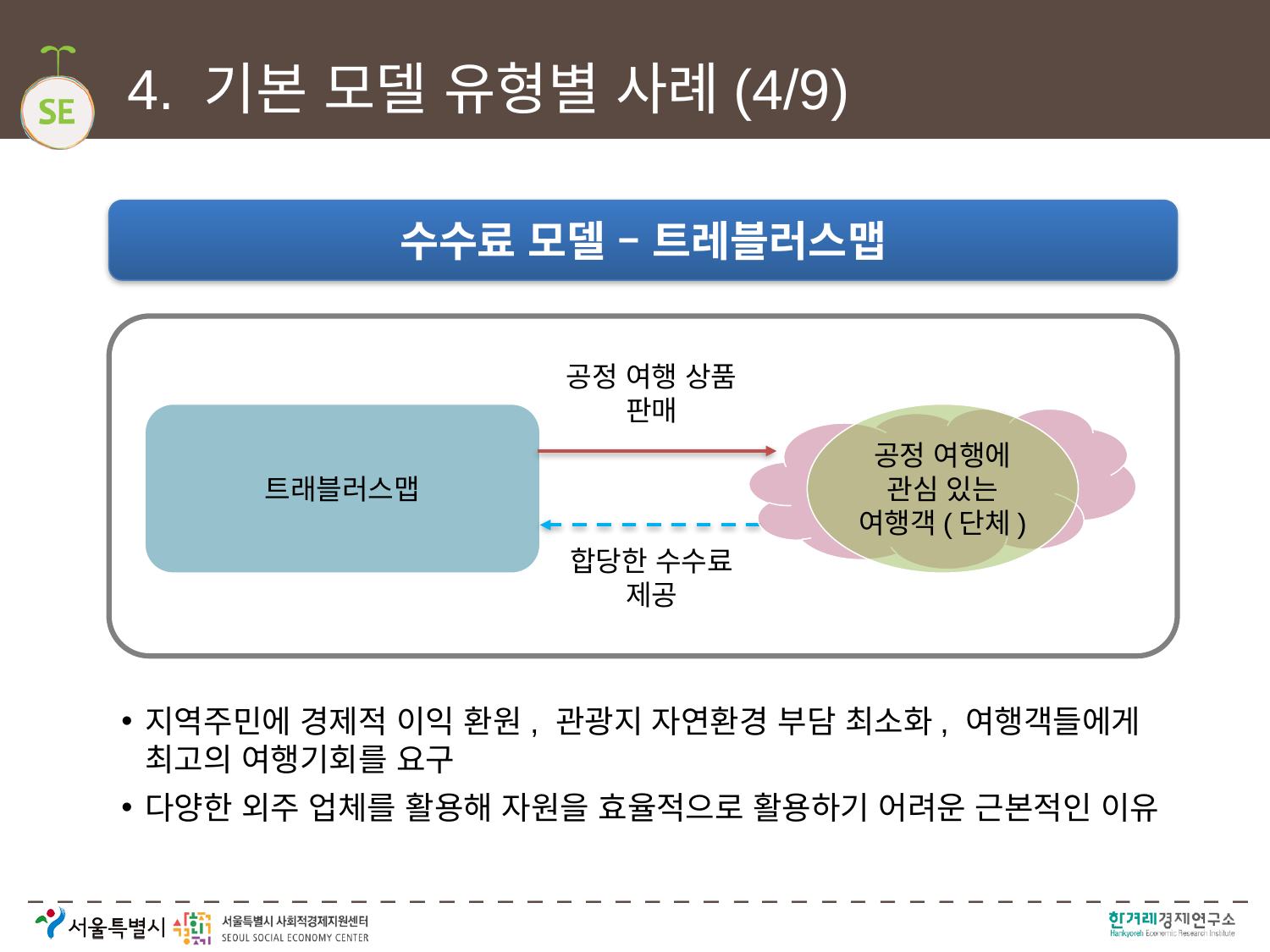

# 4. 기본 모델 유형별 사례(4/9)
수수료 모델 – 트레블러스맵

공정 여행 상품 판매
트래블러스맵
공정 여행에
관심 있는
여행객(단체)

합당한 수수료 제공
지역주민에 경제적 이익 환원, 관광지 자연환경 부담 최소화, 여행객들에게  최고의 여행기회를 요구
다양한 외주 업체를 활용해 자원을 효율적으로 활용하기 어려운 근본적인 이유